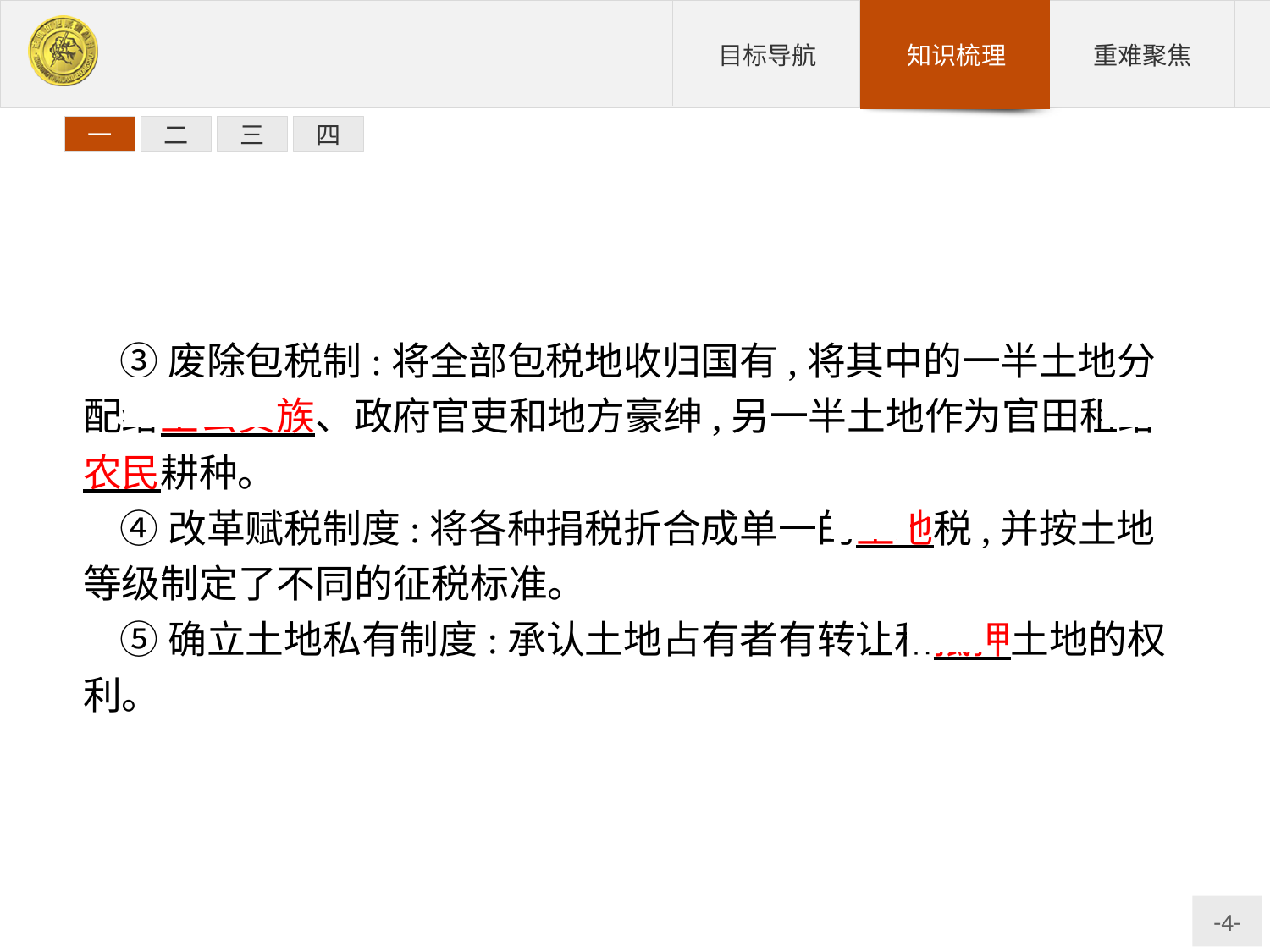

一
二
三
四
③废除包税制:将全部包税地收归国有,将其中的一半土地分配给王公贵族、政府官吏和地方豪绅,另一半土地作为官田租给农民耕种。
④改革赋税制度:将各种捐税折合成单一的土地税,并按土地等级制定了不同的征税标准。
⑤确立土地私有制度:承认土地占有者有转让和抵押土地的权利。